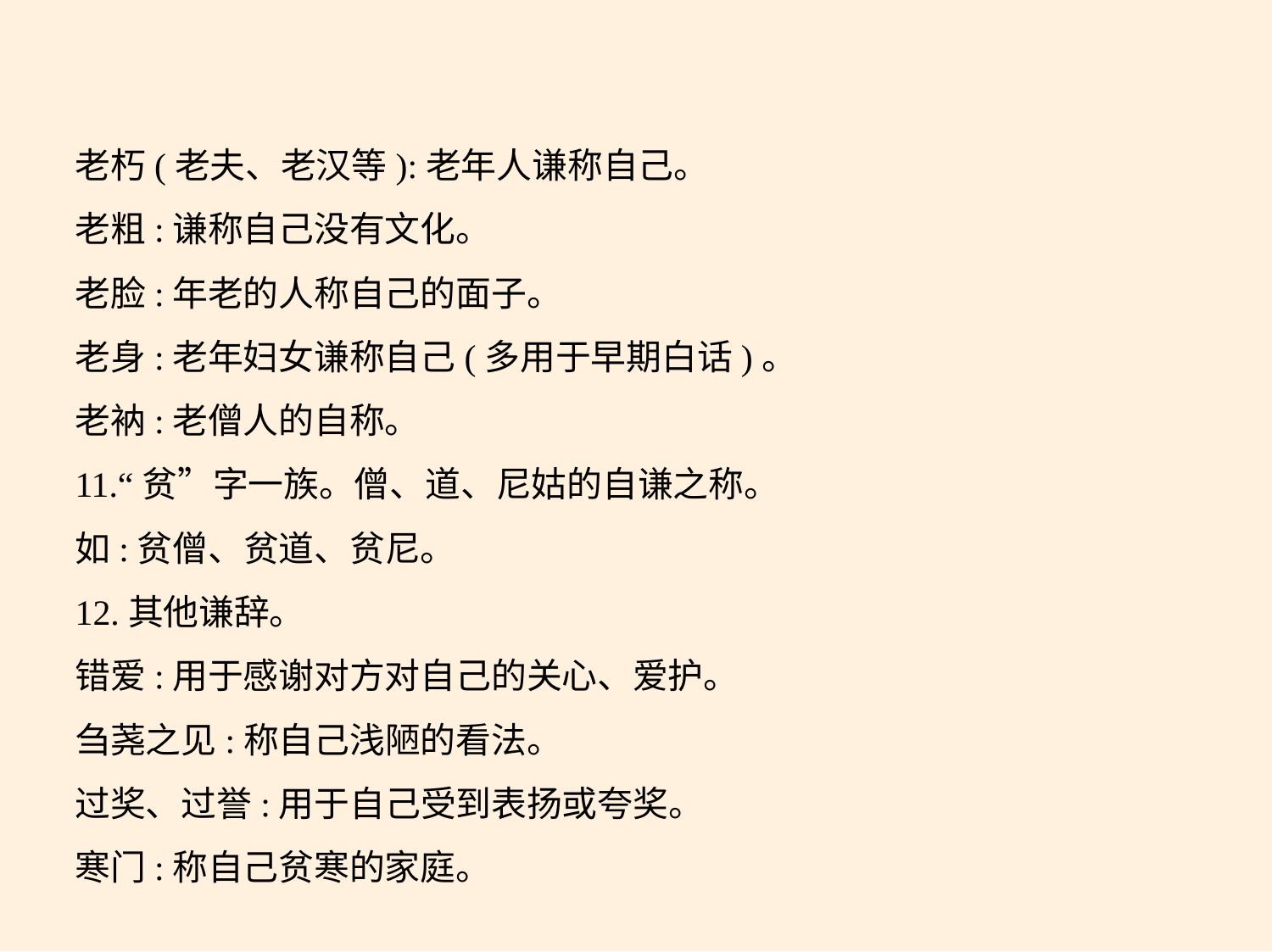

老朽(老夫、老汉等):老年人谦称自己。
老粗:谦称自己没有文化。
老脸:年老的人称自己的面子。
老身:老年妇女谦称自己(多用于早期白话)。
老衲:老僧人的自称。
11.“贫”字一族。僧、道、尼姑的自谦之称。
如:贫僧、贫道、贫尼。
12.其他谦辞。
错爱:用于感谢对方对自己的关心、爱护。
刍荛之见:称自己浅陋的看法。
过奖、过誉:用于自己受到表扬或夸奖。
寒门:称自己贫寒的家庭。